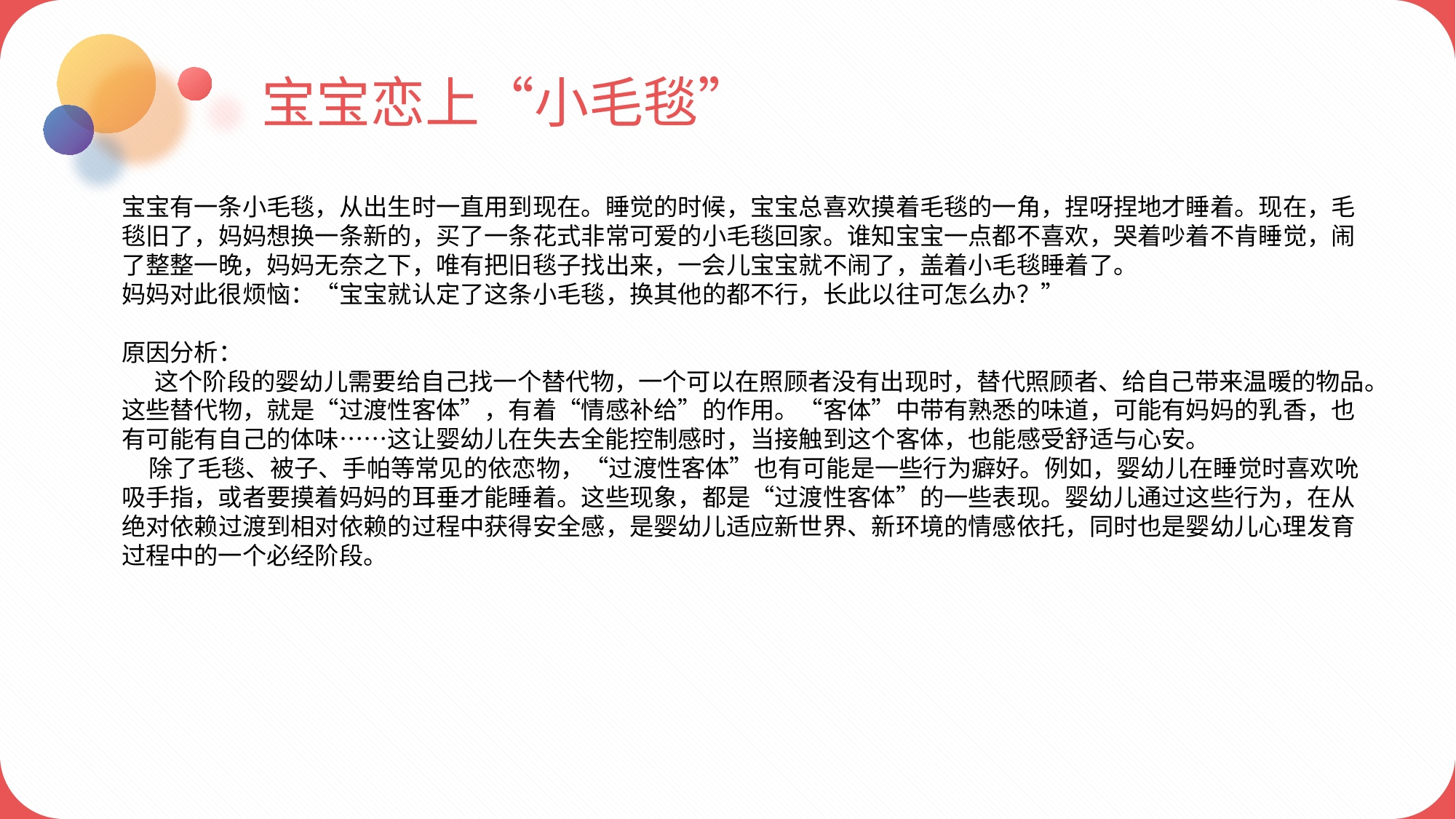

宝宝恋上“小毛毯”
宝宝有一条小毛毯，从出生时一直用到现在。睡觉的时候，宝宝总喜欢摸着毛毯的一角，捏呀捏地才睡着。现在，毛毯旧了，妈妈想换一条新的，买了一条花式非常可爱的小毛毯回家。谁知宝宝一点都不喜欢，哭着吵着不肯睡觉，闹了整整一晚，妈妈无奈之下，唯有把旧毯子找出来，一会儿宝宝就不闹了，盖着小毛毯睡着了。
妈妈对此很烦恼：“宝宝就认定了这条小毛毯，换其他的都不行，长此以往可怎么办？”

原因分析：
     这个阶段的婴幼儿需要给自己找一个替代物，一个可以在照顾者没有出现时，替代照顾者、给自己带来温暖的物品。这些替代物，就是“过渡性客体”，有着“情感补给”的作用。“客体”中带有熟悉的味道，可能有妈妈的乳香，也有可能有自己的体味……这让婴幼儿在失去全能控制感时，当接触到这个客体，也能感受舒适与心安。
    除了毛毯、被子、手帕等常见的依恋物，“过渡性客体”也有可能是一些行为癖好。例如，婴幼儿在睡觉时喜欢吮吸手指，或者要摸着妈妈的耳垂才能睡着。这些现象，都是“过渡性客体”的一些表现。婴幼儿通过这些行为，在从绝对依赖过渡到相对依赖的过程中获得安全感，是婴幼儿适应新世界、新环境的情感依托，同时也是婴幼儿心理发育过程中的一个必经阶段。